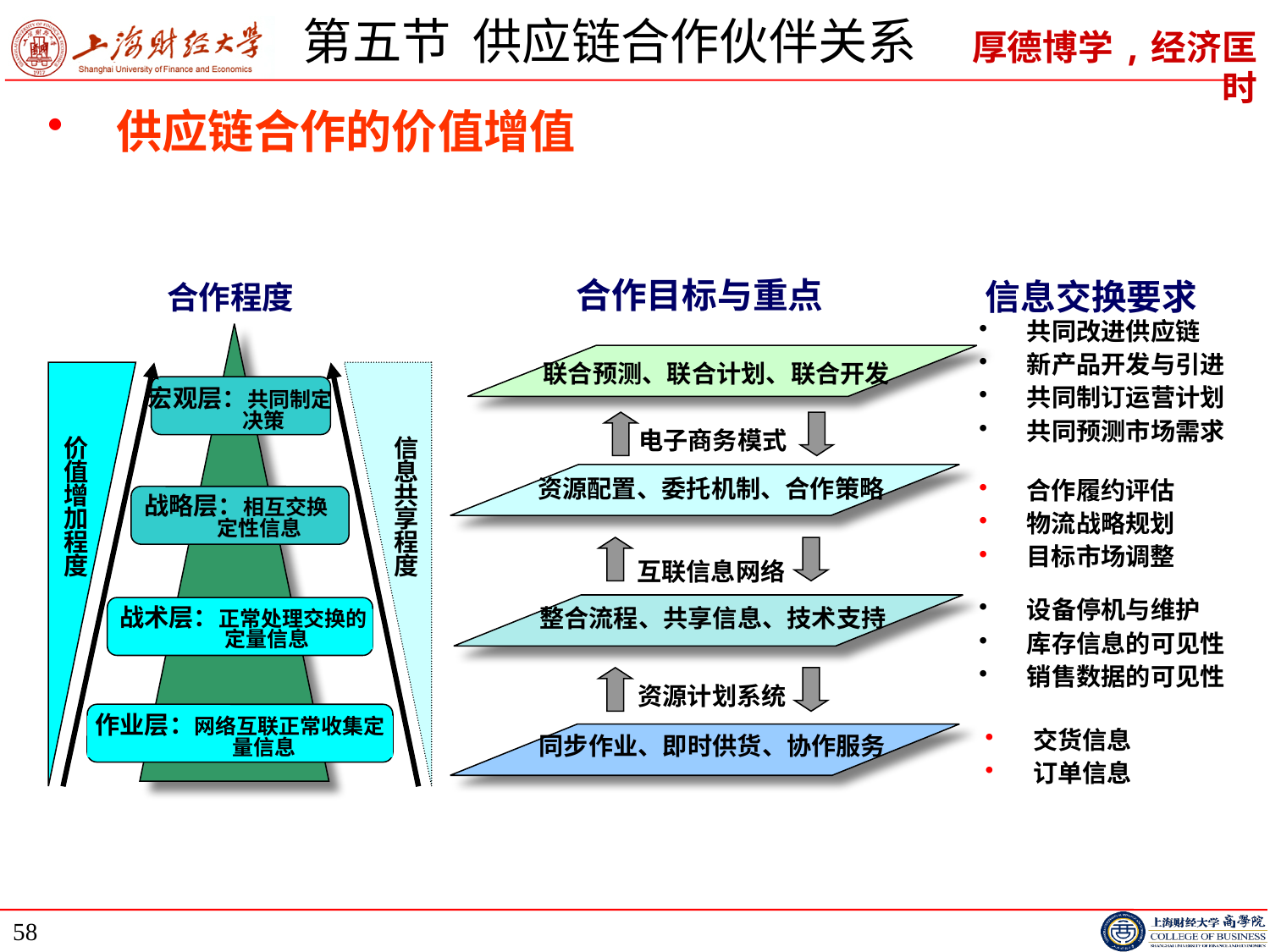

# 第五节  供应链合作伙伴关系
供应链合作的价值增值

合作程度

宏观层：共同制定决策
价
值
增
加
程
度
信
息
共
享
程
度

战略层：相互交换定性信息

战术层：正常处理交换的定量信息

作业层：网络互联正常收集定量信息
合作目标与重点

联合预测、联合计划、联合开发

电子商务模式

资源配置、委托机制、合作策略

互联信息网络

整合流程、共享信息、技术支持

资源计划系统

同步作业、即时供货、协作服务
信息交换要求
共同改进供应链
新产品开发与引进
共同制订运营计划
共同预测市场需求
合作履约评估
物流战略规划
目标市场调整
设备停机与维护
库存信息的可见性
销售数据的可见性
交货信息
订单信息
58